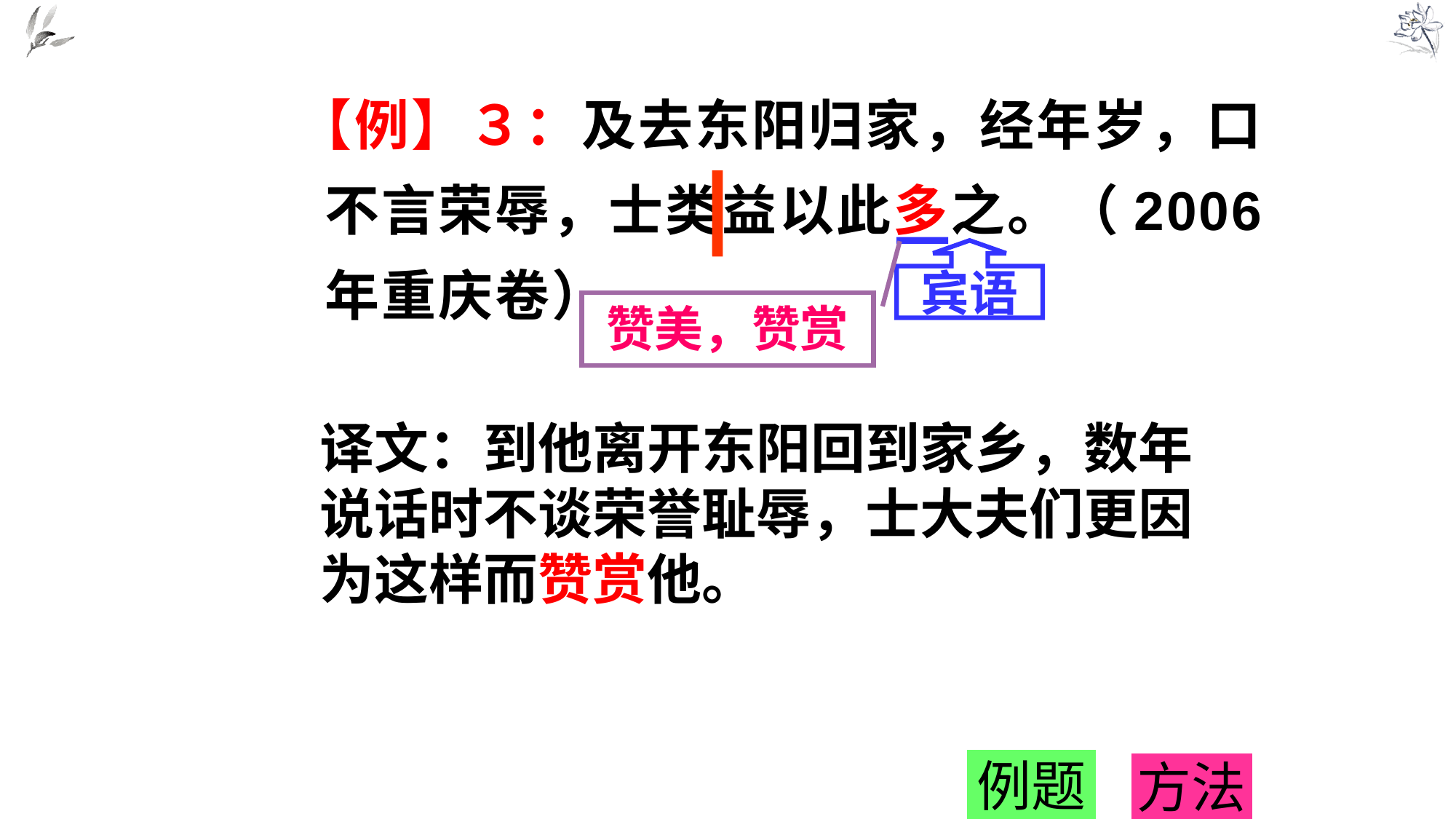

【例】３：及去东阳归家，经年岁，口不言荣辱，士类益以此多之。（2006年重庆卷）

宾语
赞美，赞赏
译文：到他离开东阳回到家乡，数年说话时不谈荣誉耻辱，士大夫们更因为这样而赞赏他。
例题
方法